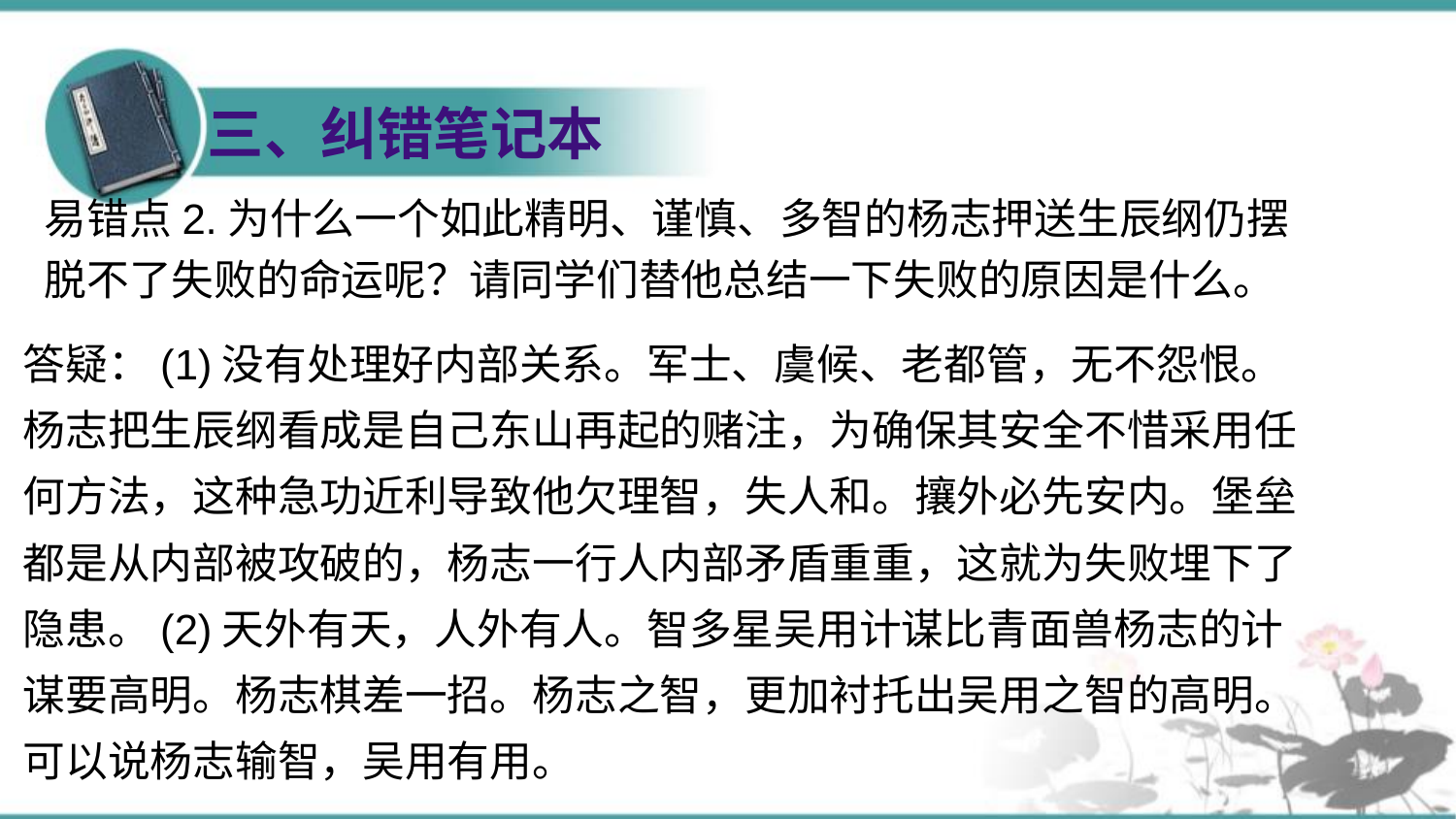

三、纠错笔记本
易错点2.为什么一个如此精明、谨慎、多智的杨志押送生辰纲仍摆脱不了失败的命运呢？请同学们替他总结一下失败的原因是什么。
答疑：(1)没有处理好内部关系。军士、虞候、老都管，无不怨恨。杨志把生辰纲看成是自己东山再起的赌注，为确保其安全不惜采用任何方法，这种急功近利导致他欠理智，失人和。攘外必先安内。堡垒都是从内部被攻破的，杨志一行人内部矛盾重重，这就为失败埋下了隐患。(2)天外有天，人外有人。智多星吴用计谋比青面兽杨志的计谋要高明。杨志棋差一招。杨志之智，更加衬托出吴用之智的高明。可以说杨志输智，吴用有用。